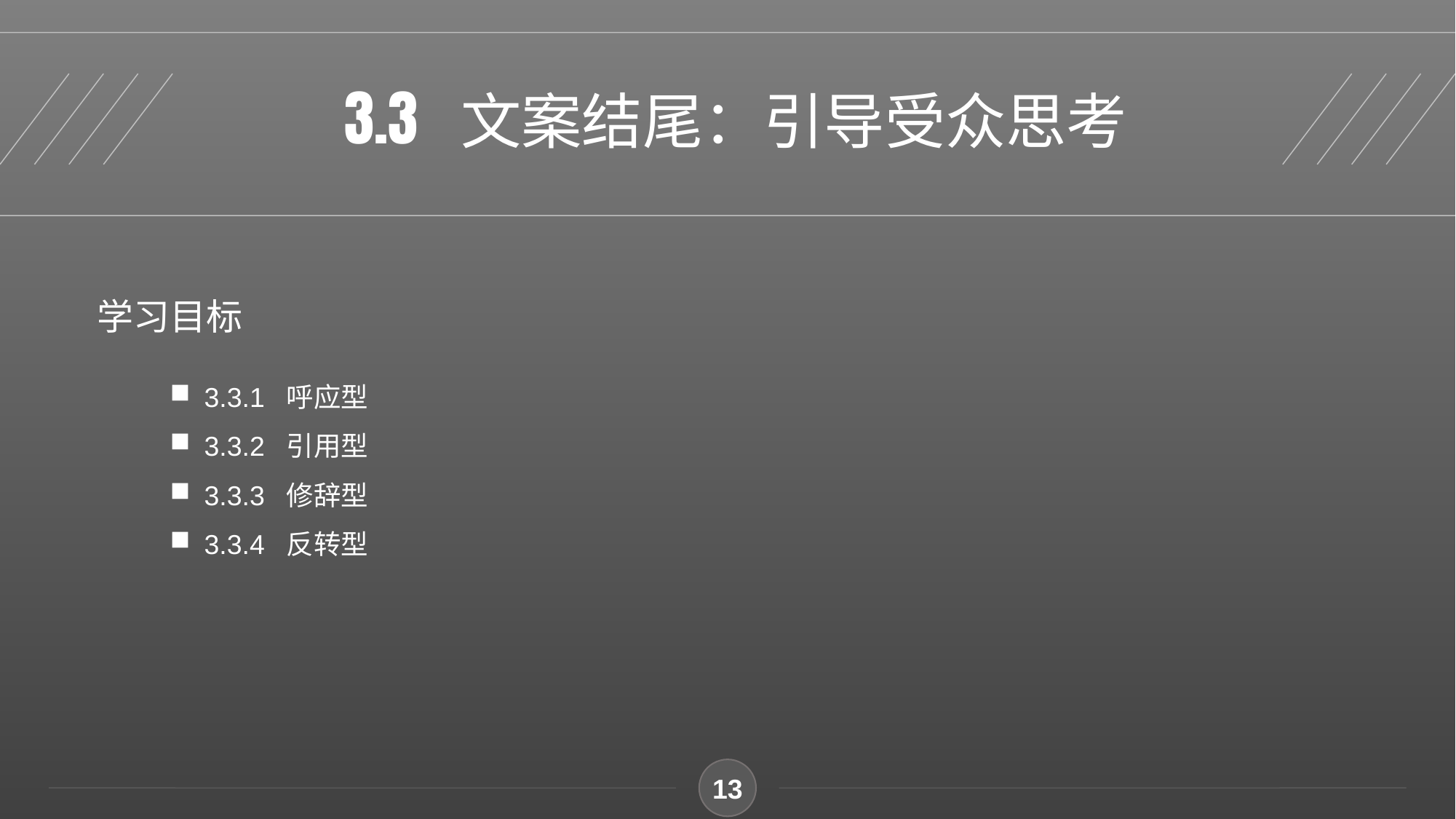

3.3  文案结尾：引导受众思考

学习目标
3.3.1  呼应型
3.3.2  引用型
3.3.3  修辞型
3.3.4  反转型